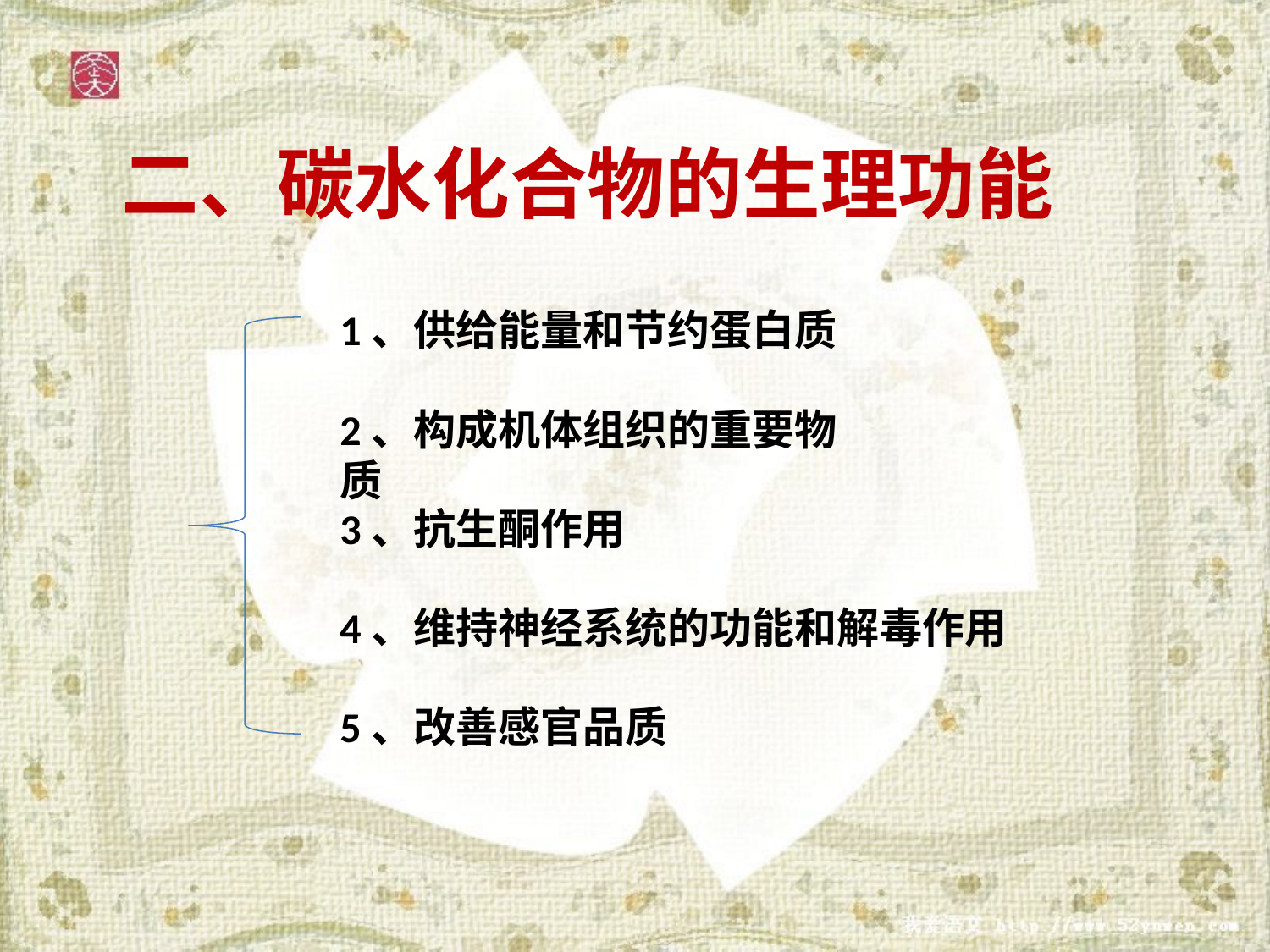

二、碳水化合物的生理功能
1、供给能量和节约蛋白质

2、构成机体组织的重要物质
3、抗生酮作用
4、维持神经系统的功能和解毒作用
5、改善感官品质